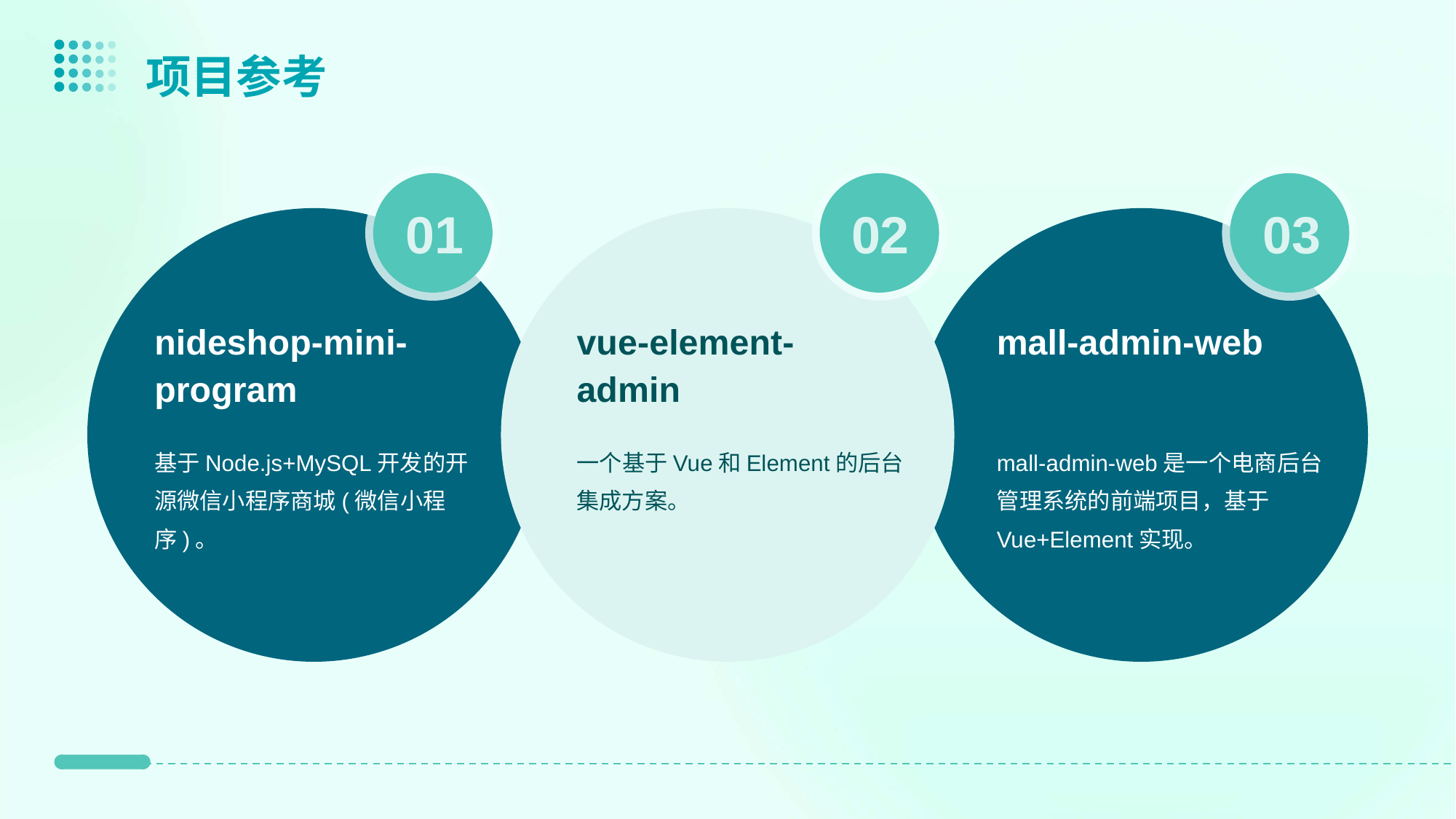

项目参考

01
02
03

nideshop-mini-program
vue-element-admin
mall-admin-web
基于Node.js+MySQL开发的开源微信小程序商城(微信小程序)。
一个基于Vue和Element的后台集成方案。
mall-admin-web是一个电商后台管理系统的前端项目，基于Vue+Element实现。